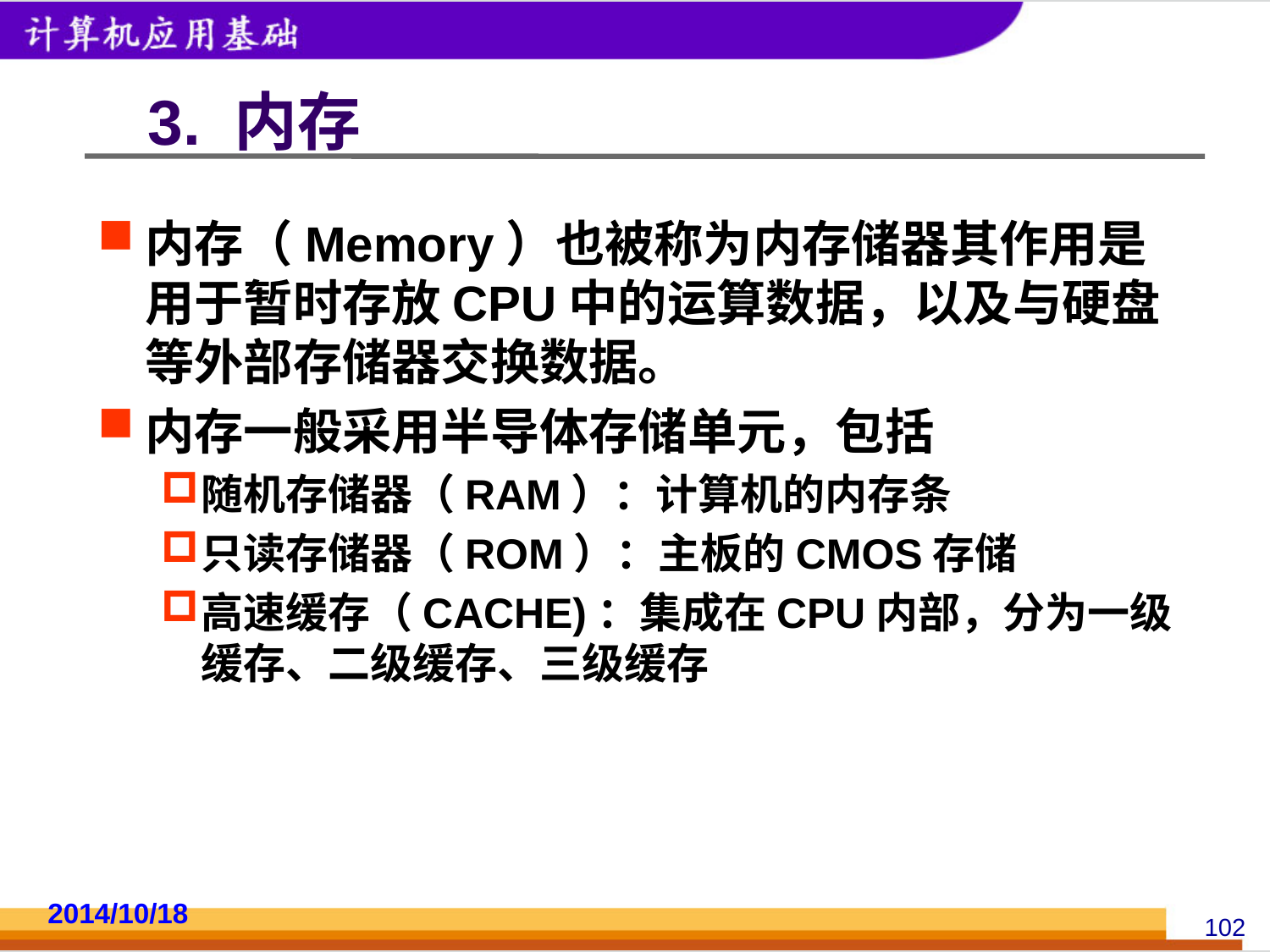

# 3. 内存
内存（Memory）也被称为内存储器其作用是用于暂时存放CPU中的运算数据，以及与硬盘等外部存储器交换数据。
内存一般采用半导体存储单元，包括
随机存储器（RAM）：计算机的内存条
只读存储器（ROM）：主板的CMOS存储
高速缓存（CACHE)：集成在CPU内部，分为一级缓存、二级缓存、三级缓存
2014/10/18